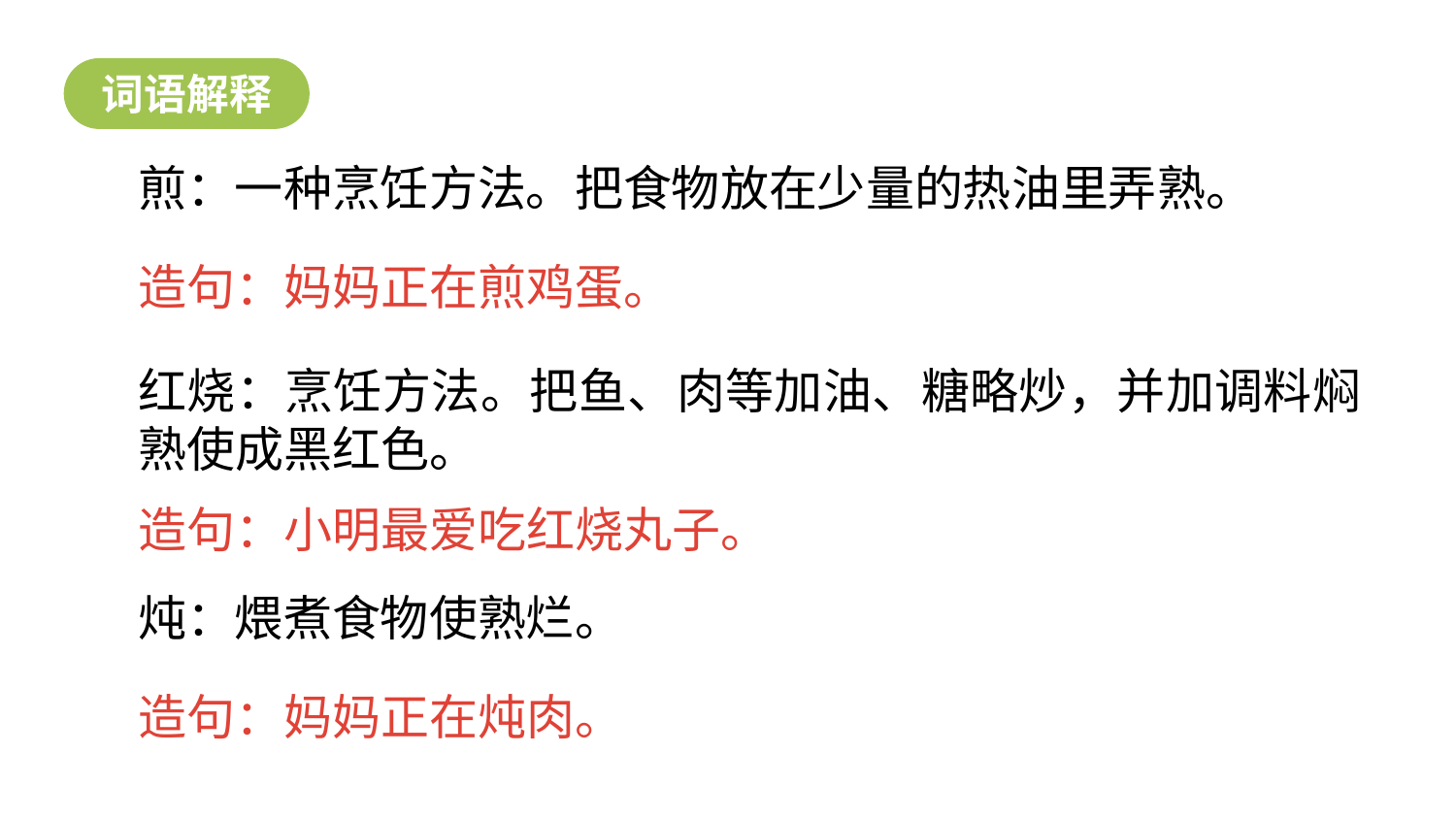

词语解释
煎：一种烹饪方法。把食物放在少量的热油里弄熟。
造句：妈妈正在煎鸡蛋。
红烧：烹饪方法。把鱼、肉等加油、糖略炒，并加调料焖熟使成黑红色。
造句：小明最爱吃红烧丸子。
炖：煨煮食物使熟烂。
造句：妈妈正在炖肉。